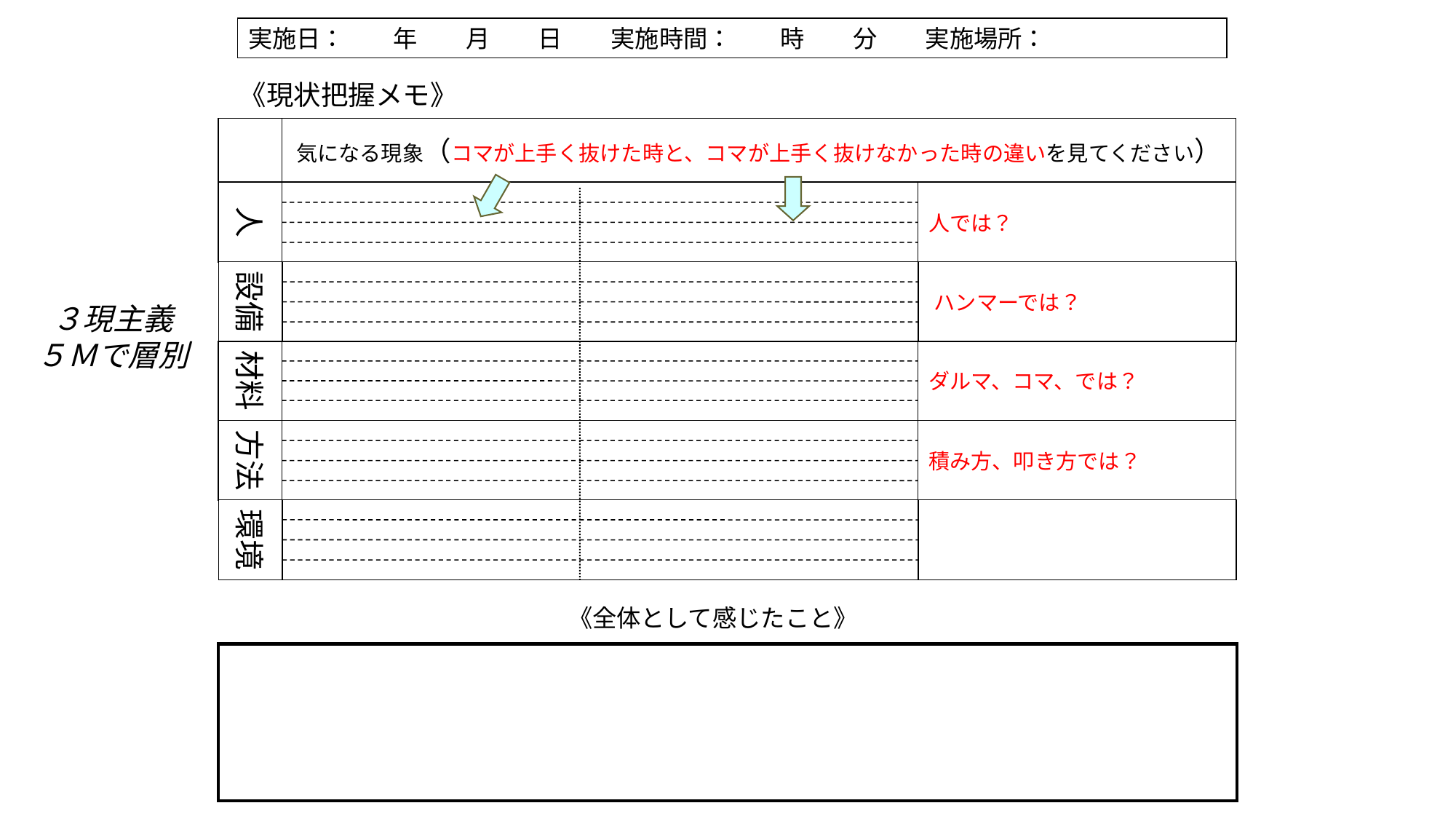

実施日：　　年　　月　　日　　実施時間：　　時　　分　　実施場所：
《現状把握メモ》

気になる現象（コマが上手く抜けた時と、コマが上手く抜けなかった時の違いを見てください）

人

人では？

３現主義
５Ｍで層別
設備

ハンマーでは？
材料

ダルマ、コマ、では？

方法

積み方、叩き方では？

環境

《全体として感じたこと》

47